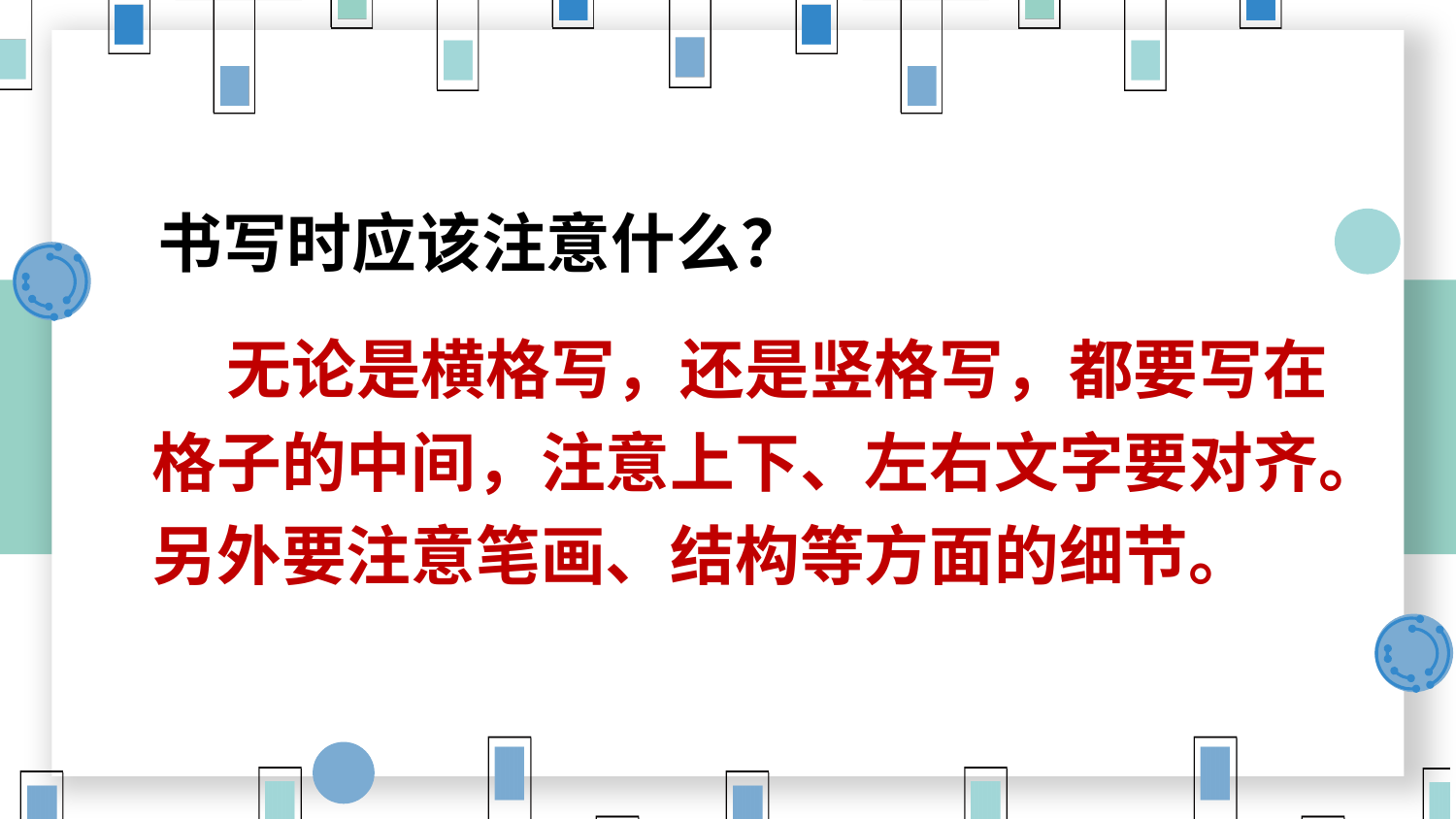

书写时应该注意什么？
    无论是横格写，还是竖格写，都要写在格子的中间，注意上下、左右文字要对齐。另外要注意笔画、结构等方面的细节。